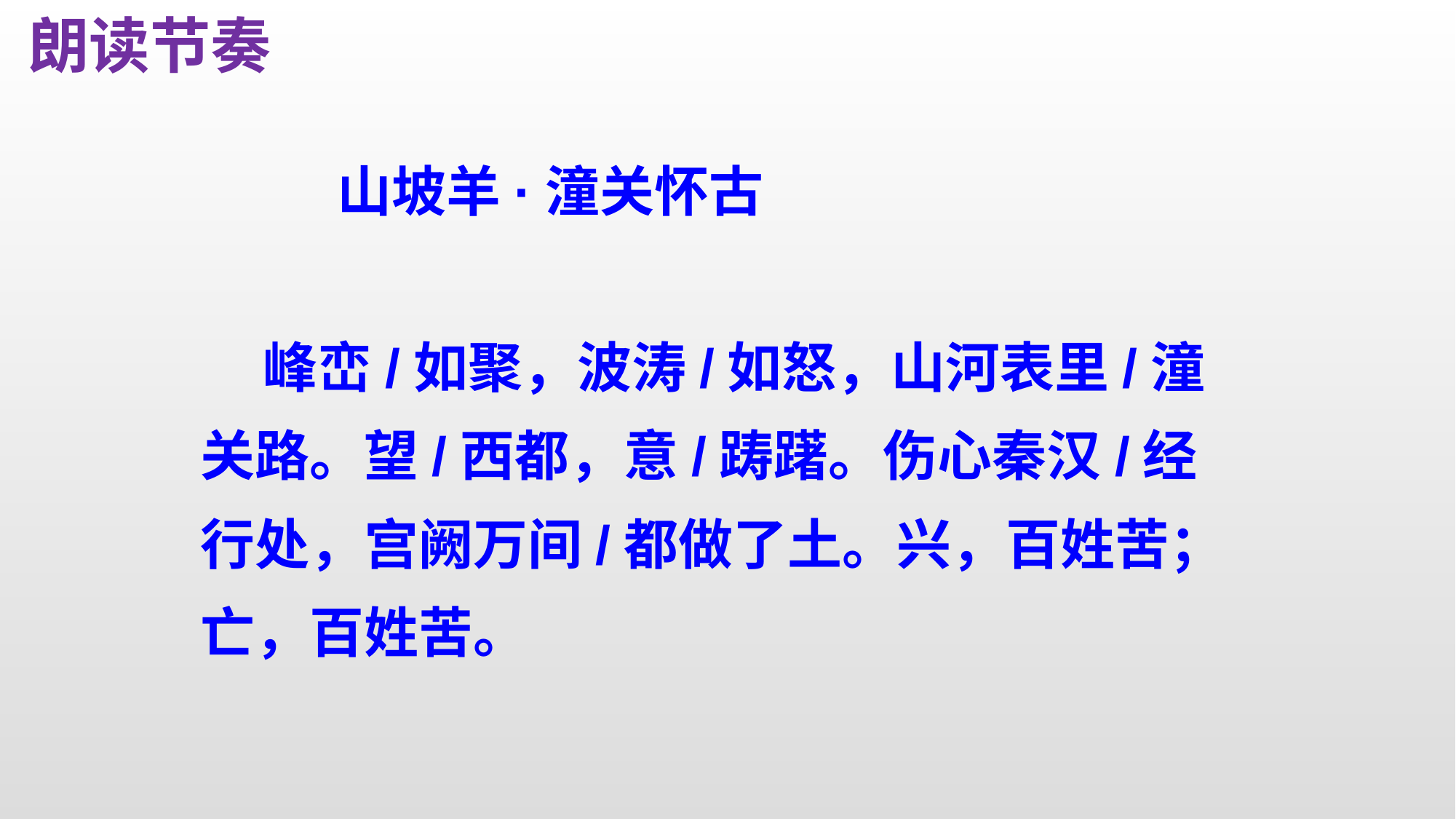

朗读节奏
          山坡羊·潼关怀古

    峰峦/如聚，波涛/如怒，山河表里/潼关路。望/西都，意/踌躇。伤心秦汉/经行处，宫阙万间/都做了土。兴，百姓苦；亡，百姓苦。